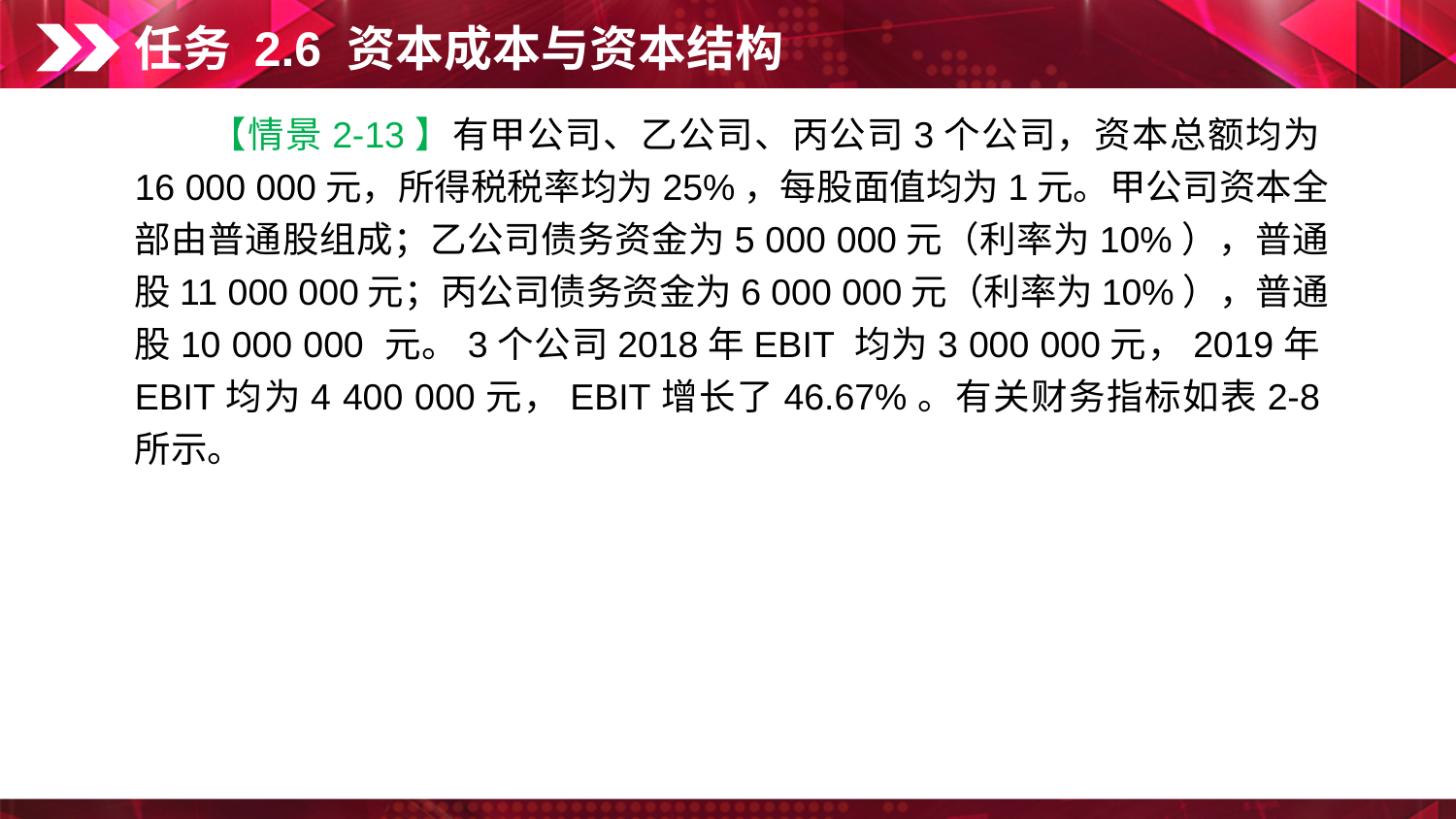

任务 2.6 资本成本与资本结构

　　【情景2-13】有甲公司、乙公司、丙公司3个公司，资本总额均为16 000 000元，所得税税率均为25%，每股面值均为1元。甲公司资本全部由普通股组成；乙公司债务资金为5 000 000元（利率为10%），普通股11 000 000元；丙公司债务资金为6 000 000元（利率为10%），普通股10 000 000 元。3个公司2018年EBIT 均为3 000 000元，2019年EBIT均为4 400 000元，EBIT增长了46.67%。有关财务指标如表2-8所示。